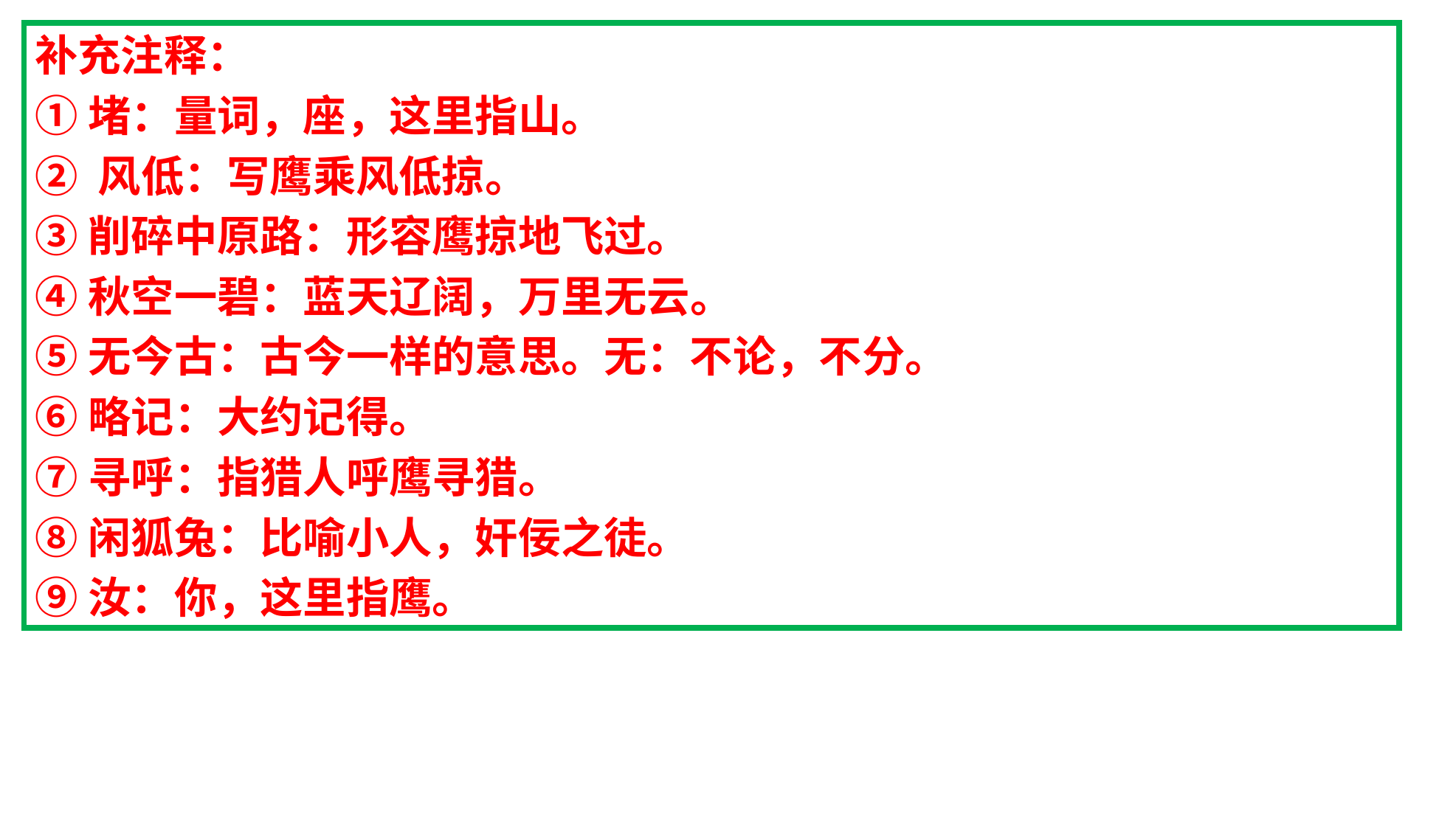

补充注释：
①堵：量词，座，这里指山。
② 风低：写鹰乘风低掠。
③削碎中原路：形容鹰掠地飞过。
④秋空一碧：蓝天辽阔，万里无云。
⑤无今古：古今一样的意思。无：不论，不分。
⑥略记：大约记得。
⑦寻呼：指猎人呼鹰寻猎。
⑧闲狐兔：比喻小人，奸佞之徒。
⑨汝：你，这里指鹰。